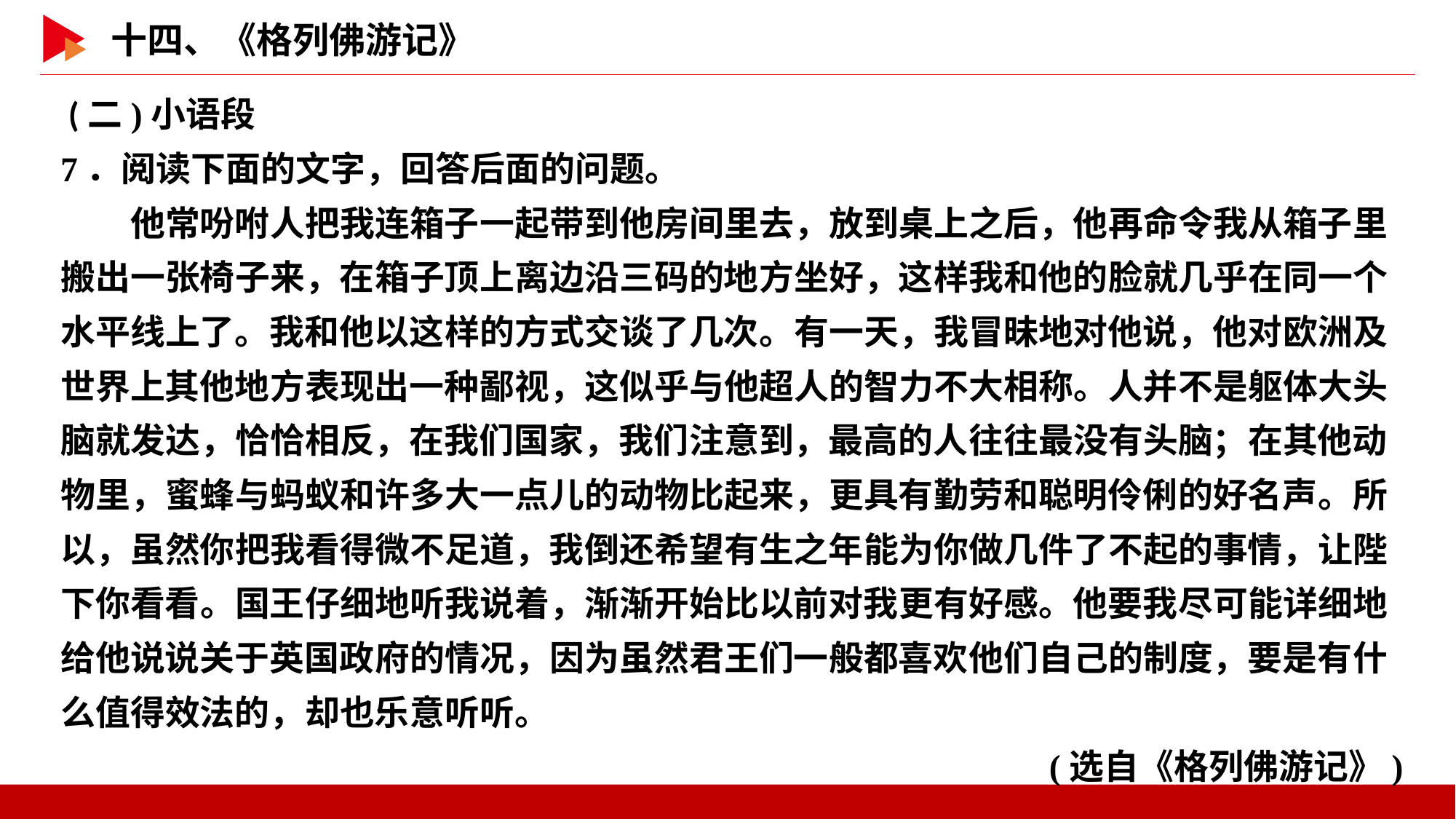

(二)小语段
7．阅读下面的文字，回答后面的问题。
　　他常吩咐人把我连箱子一起带到他房间里去，放到桌上之后，他再命令我从箱子里搬出一张椅子来，在箱子顶上离边沿三码的地方坐好，这样我和他的脸就几乎在同一个水平线上了。我和他以这样的方式交谈了几次。有一天，我冒昧地对他说，他对欧洲及世界上其他地方表现出一种鄙视，这似乎与他超人的智力不大相称。人并不是躯体大头脑就发达，恰恰相反，在我们国家，我们注意到，最高的人往往最没有头脑；在其他动物里，蜜蜂与蚂蚁和许多大一点儿的动物比起来，更具有勤劳和聪明伶俐的好名声。所以，虽然你把我看得微不足道，我倒还希望有生之年能为你做几件了不起的事情，让陛下你看看。国王仔细地听我说着，渐渐开始比以前对我更有好感。他要我尽可能详细地给他说说关于英国政府的情况，因为虽然君王们一般都喜欢他们自己的制度，要是有什么值得效法的，却也乐意听听。
(选自《格列佛游记》)